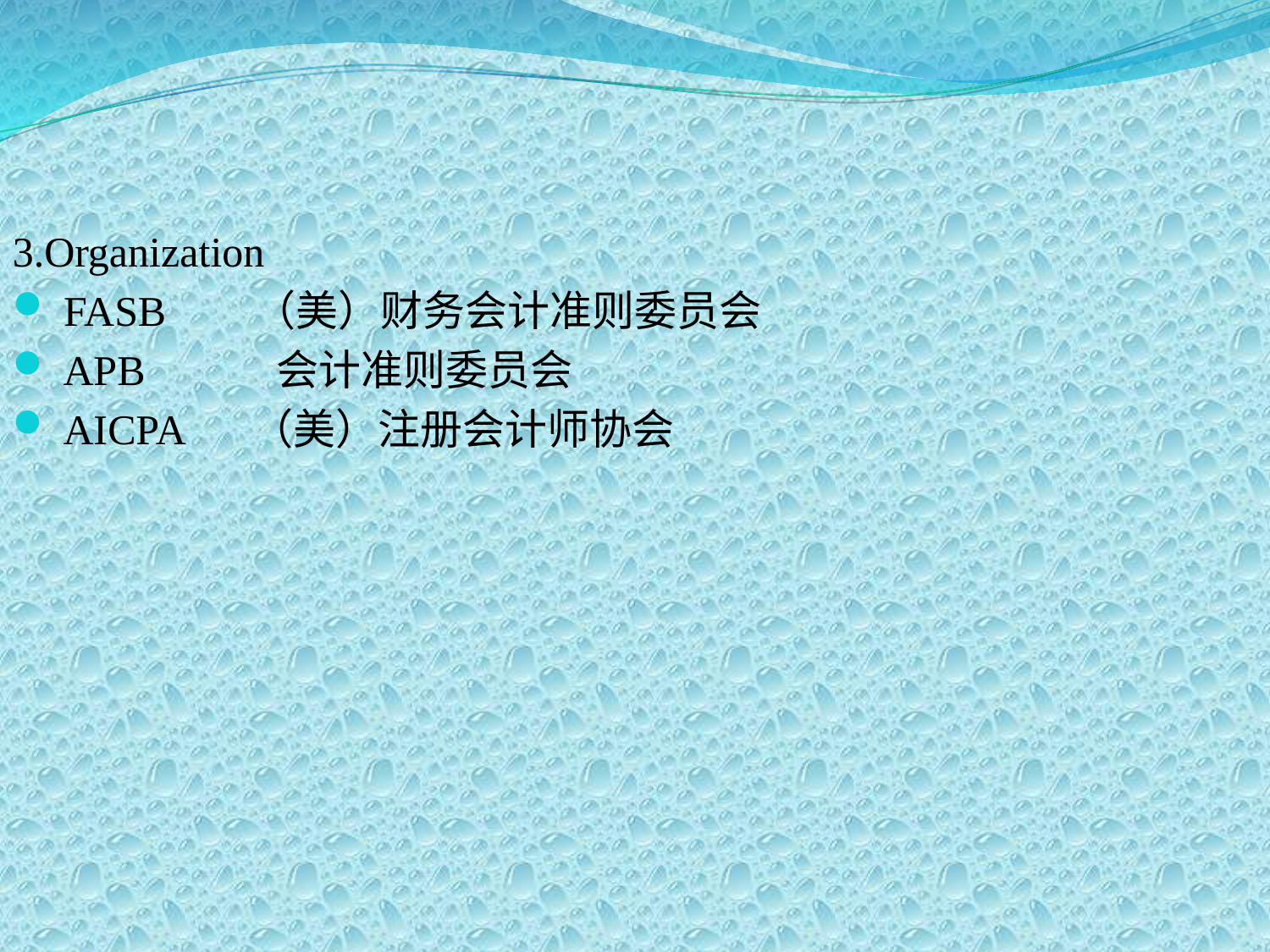

3.Organization
 FASB       （美）财务会计准则委员会
 APB           会计准则委员会
 AICPA     （美）注册会计师协会